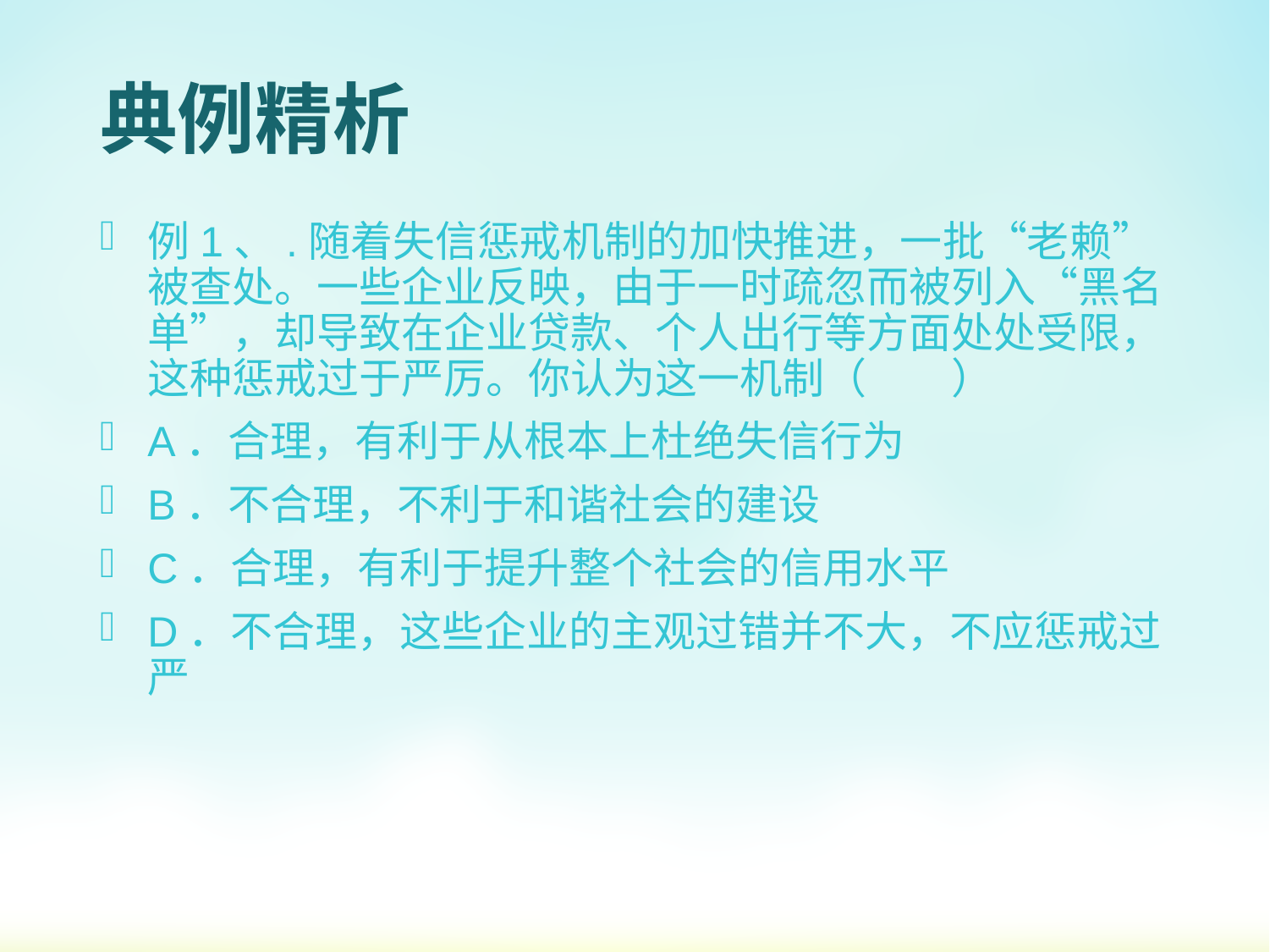

# 典例精析
例1、.随着失信惩戒机制的加快推进，一批“老赖”被查处。一些企业反映，由于一时疏忽而被列入“黑名单”，却导致在企业贷款、个人出行等方面处处受限，这种惩戒过于严厉。你认为这一机制（　　）
A．合理，有利于从根本上杜绝失信行为
B．不合理，不利于和谐社会的建设
C．合理，有利于提升整个社会的信用水平
D．不合理，这些企业的主观过错并不大，不应惩戒过严